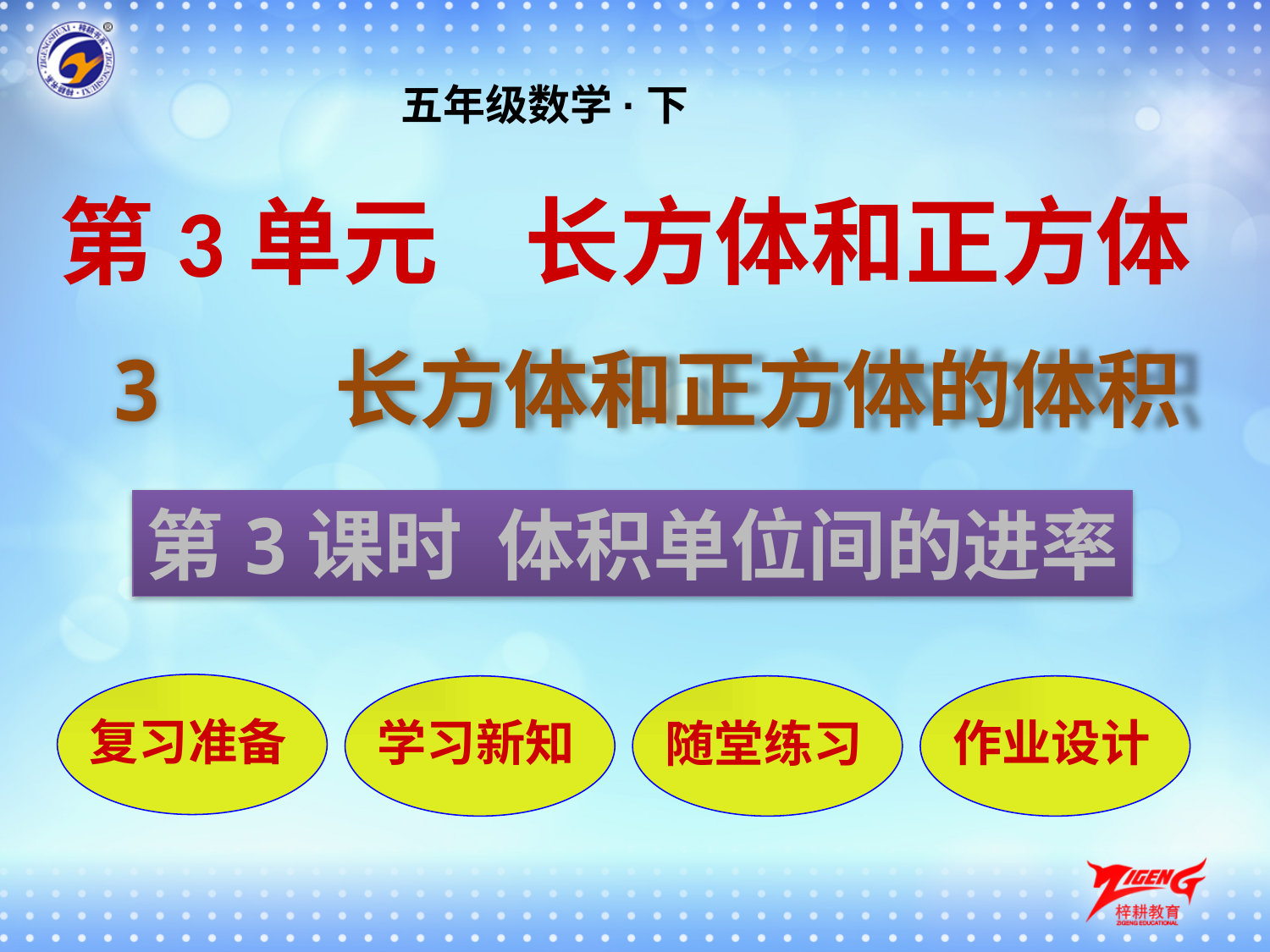

五年级数学·下
第3单元    长方体和正方体
3   长方体和正方体的体积
第3课时  体积单位间的进率

复习准备

学习新知

随堂练习

作业设计